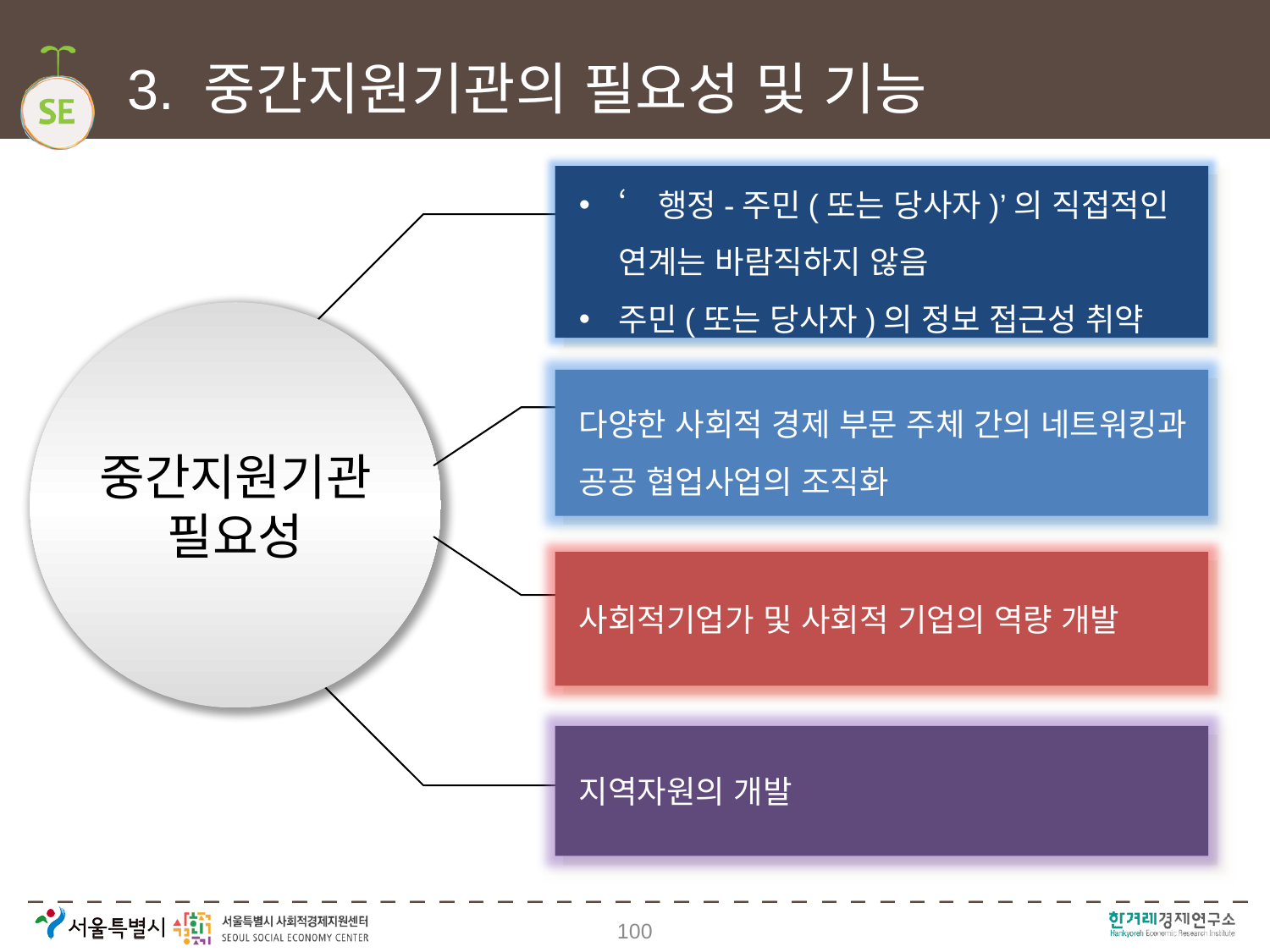

# 3. 중간지원기관의 필요성 및 기능
‘행정-주민(또는 당사자)’의 직접적인 연계는 바람직하지 않음
주민(또는 당사자)의 정보 접근성 취약

중간지원기관
필요성
다양한 사회적 경제 부문 주체 간의 네트워킹과 공공 협업사업의 조직화

사회적기업가 및 사회적 기업의 역량 개발

지역자원의 개발
100